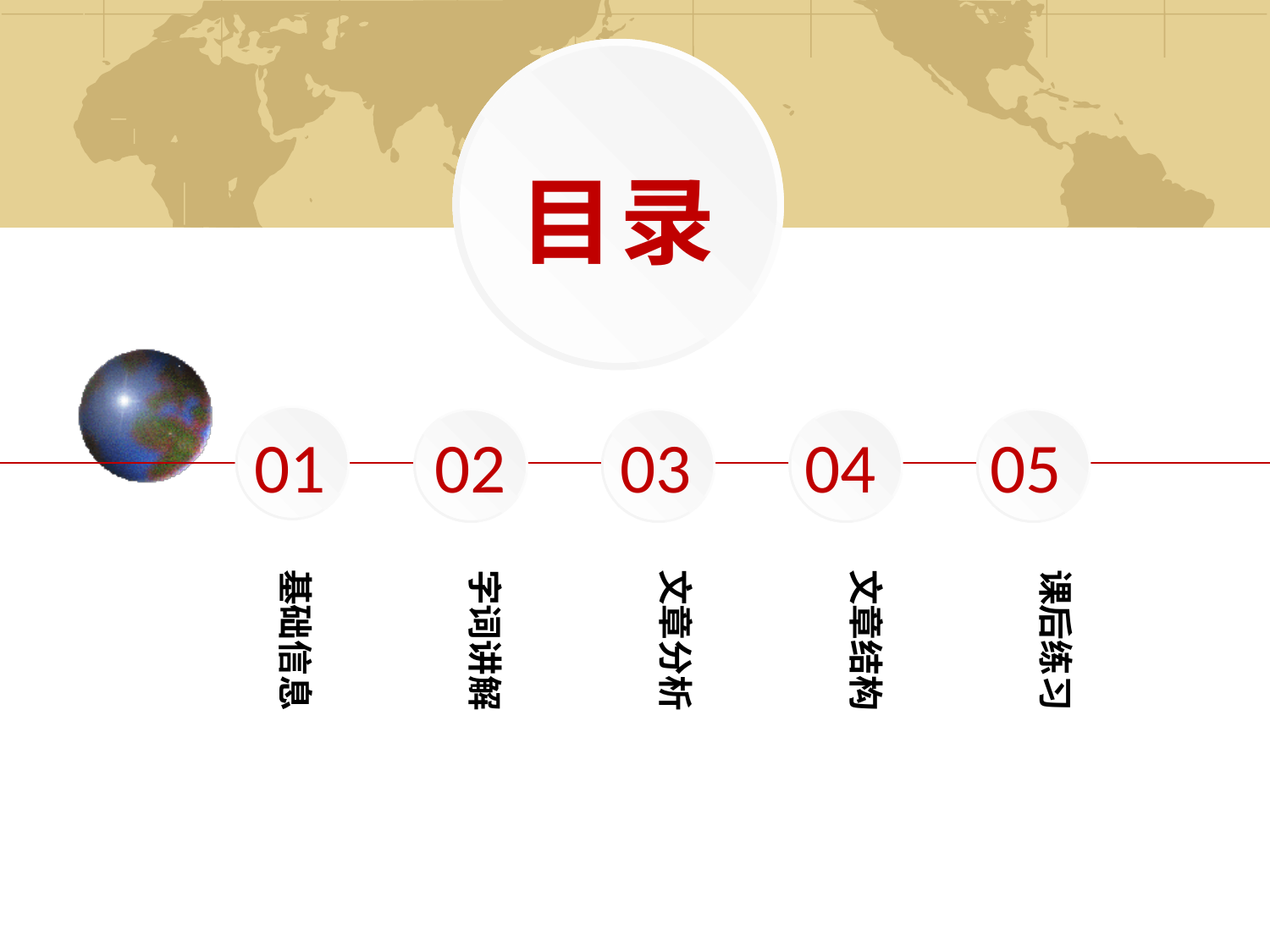

目录

01
02
03
04
05
基础信息
字词讲解
文章分析
文章结构
课后练习
延时符